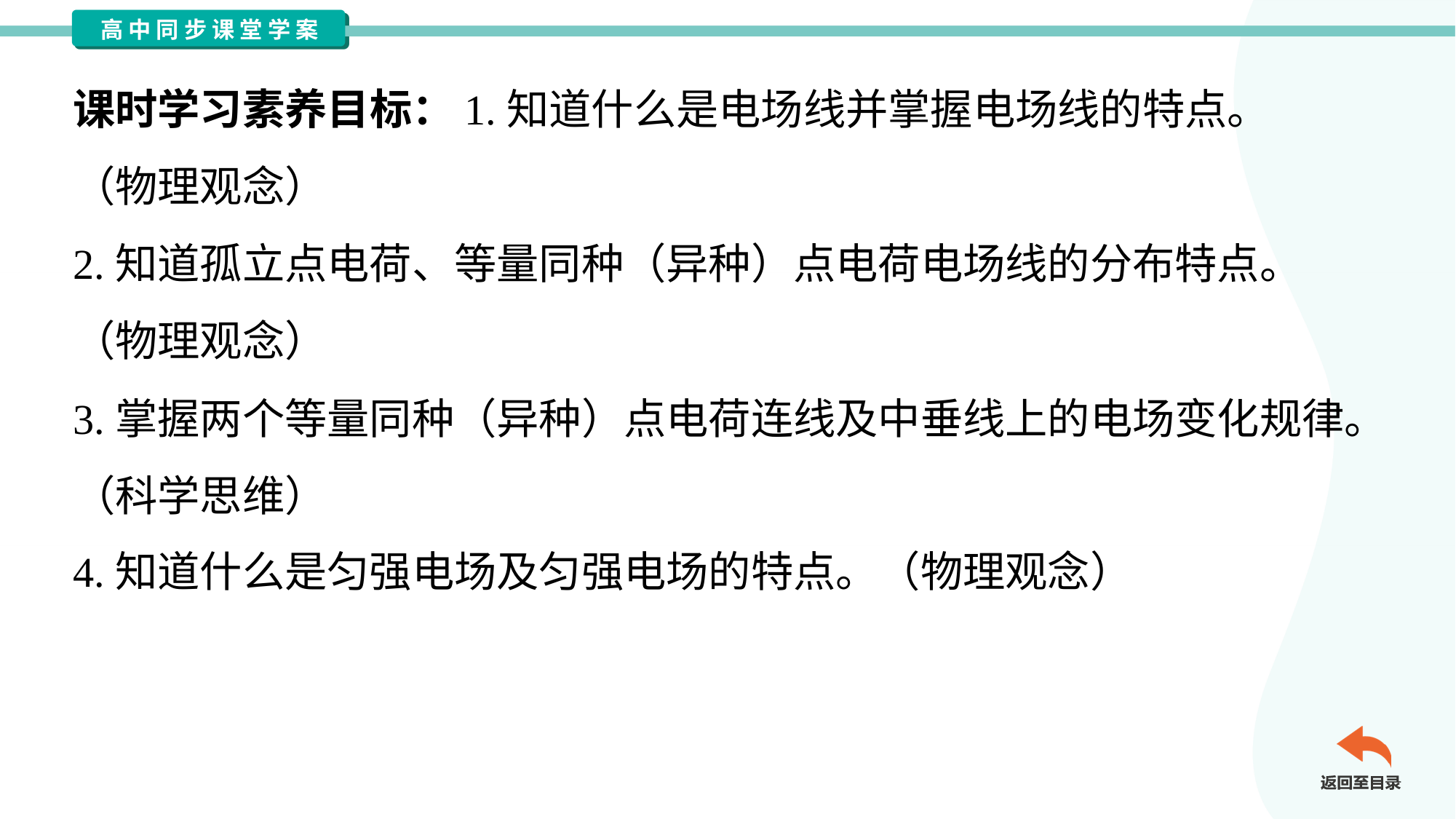

课时学习素养目标：1.知道什么是电场线并掌握电场线的特点。
（物理观念）
2.知道孤立点电荷、等量同种（异种）点电荷电场线的分布特点。
（物理观念）
3.掌握两个等量同种（异种）点电荷连线及中垂线上的电场变化规律。
（科学思维）
4.知道什么是匀强电场及匀强电场的特点。（物理观念）